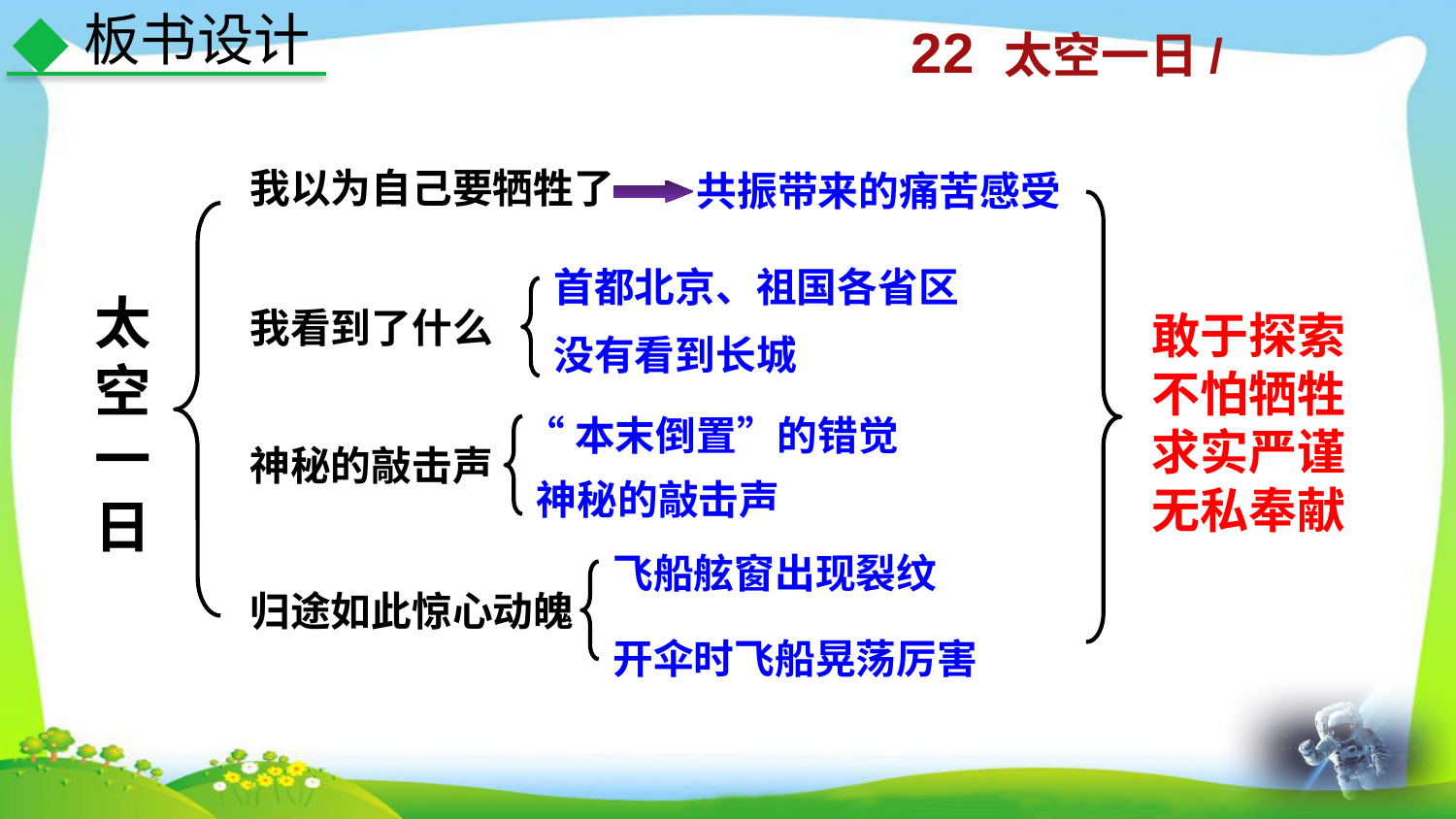

板书设计

我以为自己要牺牲了
共振带来的痛苦感受

首都北京、祖国各省区

太空一日
我看到了什么
敢于探索
不怕牺牲
求实严谨
无私奉献
没有看到长城
“本末倒置”的错觉

神秘的敲击声
神秘的敲击声
飞船舷窗出现裂纹

归途如此惊心动魄
开伞时飞船晃荡厉害